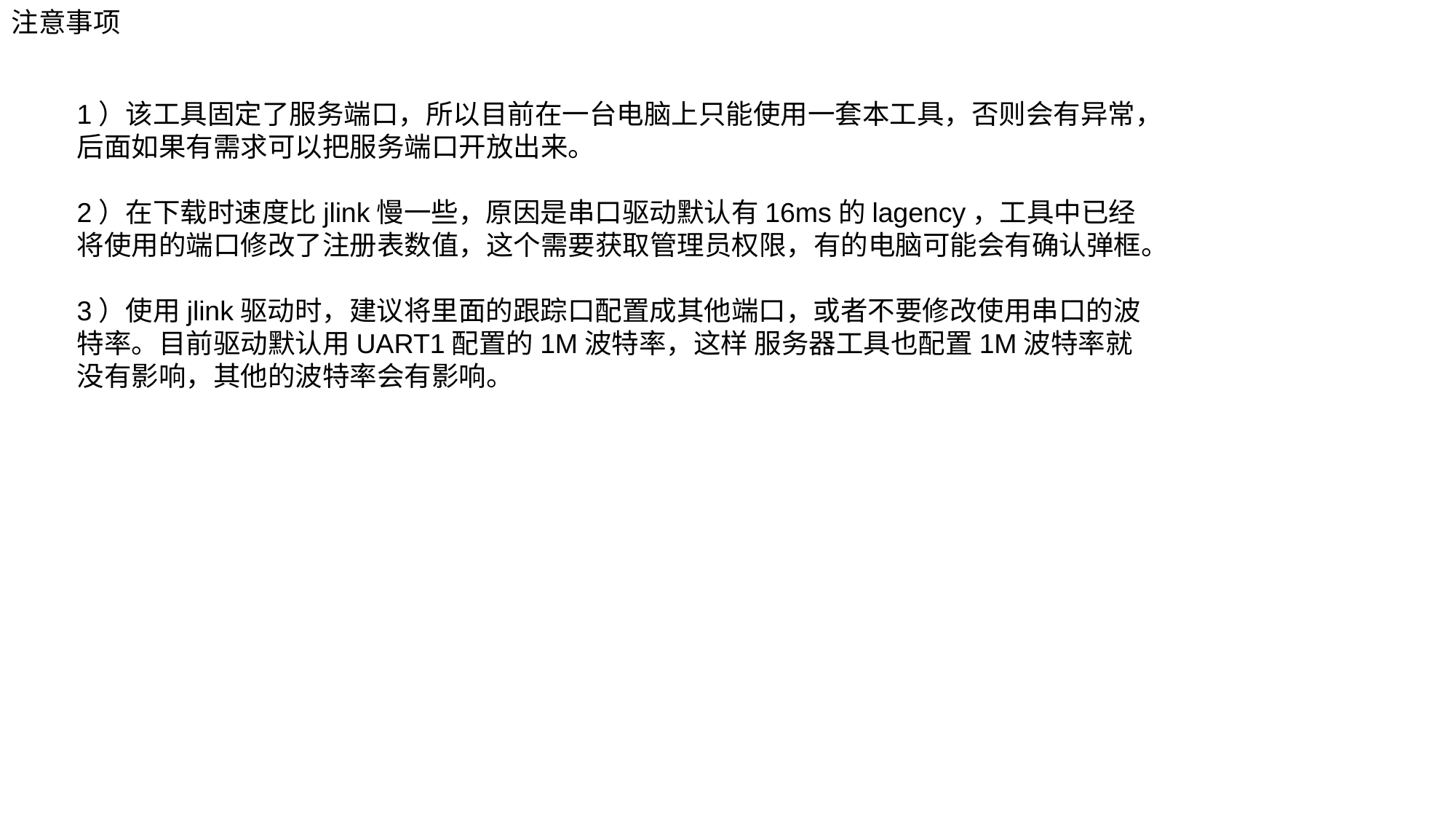

注意事项
1）该工具固定了服务端口，所以目前在一台电脑上只能使用一套本工具，否则会有异常，后面如果有需求可以把服务端口开放出来。

2）在下载时速度比jlink慢一些，原因是串口驱动默认有16ms的lagency，工具中已经将使用的端口修改了注册表数值，这个需要获取管理员权限，有的电脑可能会有确认弹框。

3）使用jlink驱动时，建议将里面的跟踪口配置成其他端口，或者不要修改使用串口的波特率。目前驱动默认用UART1配置的1M波特率，这样 服务器工具也配置1M波特率就没有影响，其他的波特率会有影响。